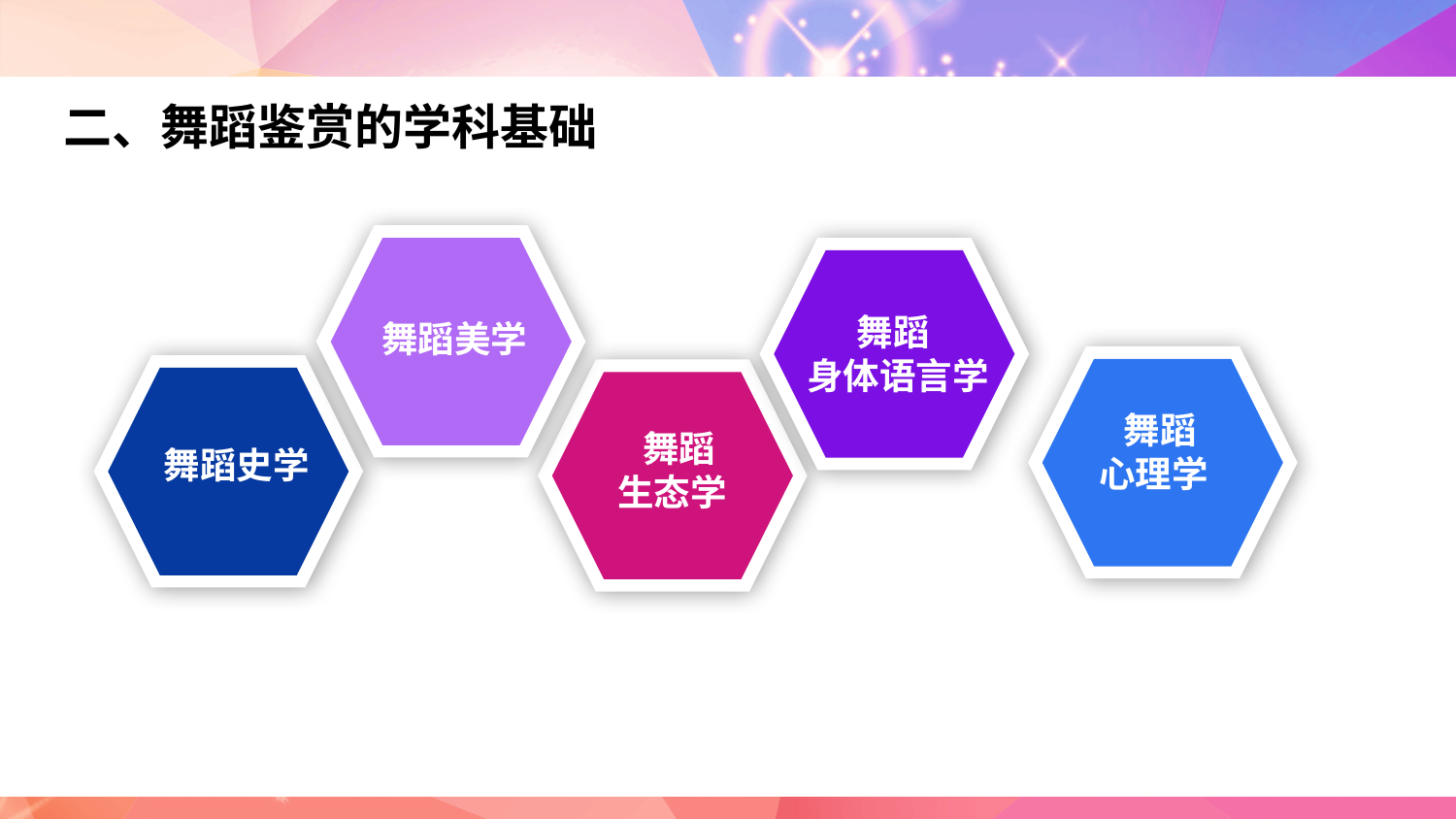

二、舞蹈鉴赏的学科基础

     舞蹈
身体语言学
舞蹈美学

  舞蹈
心理学

舞蹈史学

  舞蹈
生态学